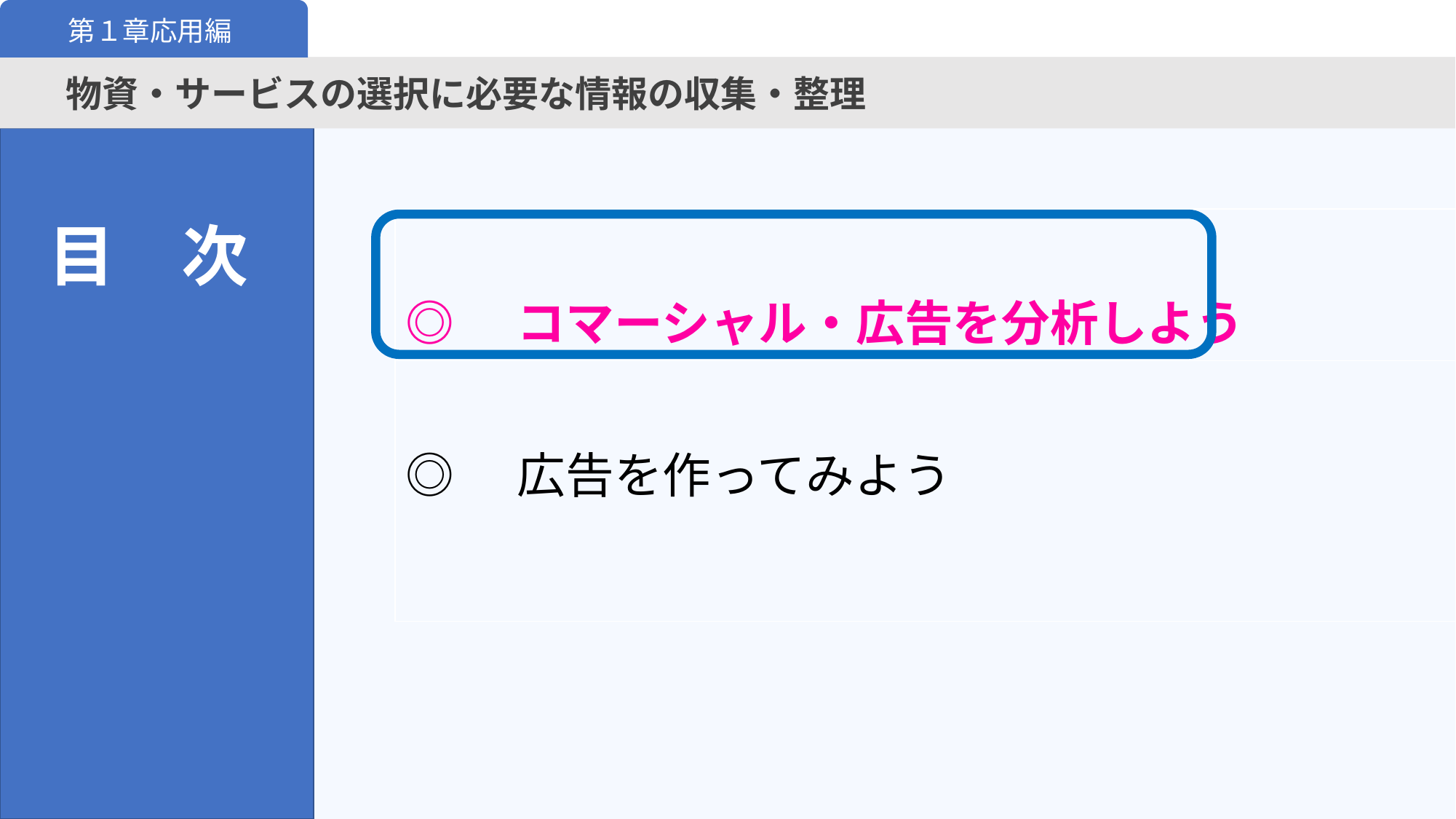

第１章応用編
物資・サービスの選択に必要な情報の収集・整理

目　次
| ◎　コマーシャル・広告を分析しよう |
| --- |
| ◎　広告を作ってみよう |